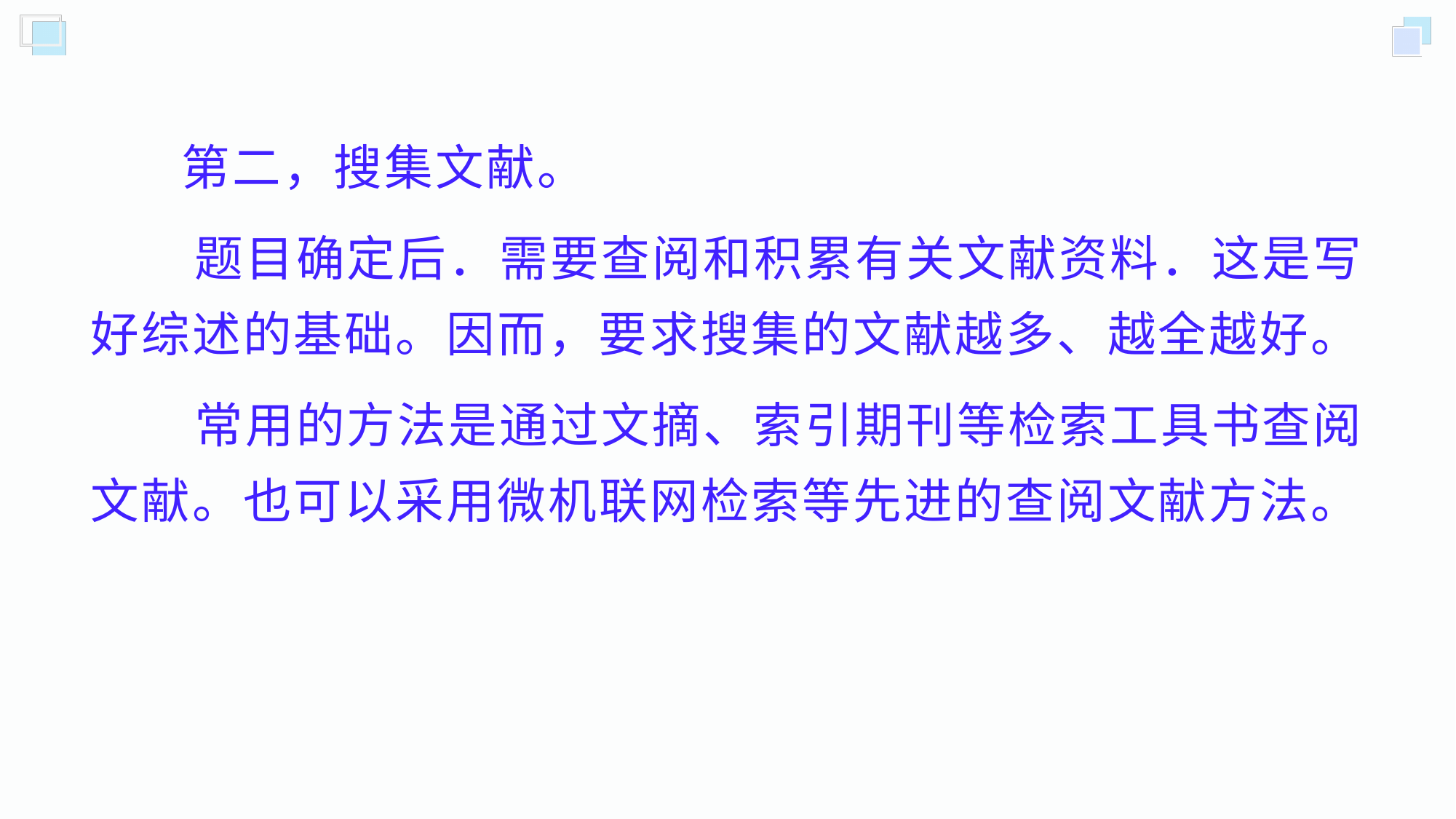

第二，搜集文献。
       题目确定后．需要查阅和积累有关文献资料．这是写好综述的基础。因而，要求搜集的文献越多、越全越好。
       常用的方法是通过文摘、索引期刊等检索工具书查阅文献。也可以采用微机联网检索等先进的查阅文献方法。